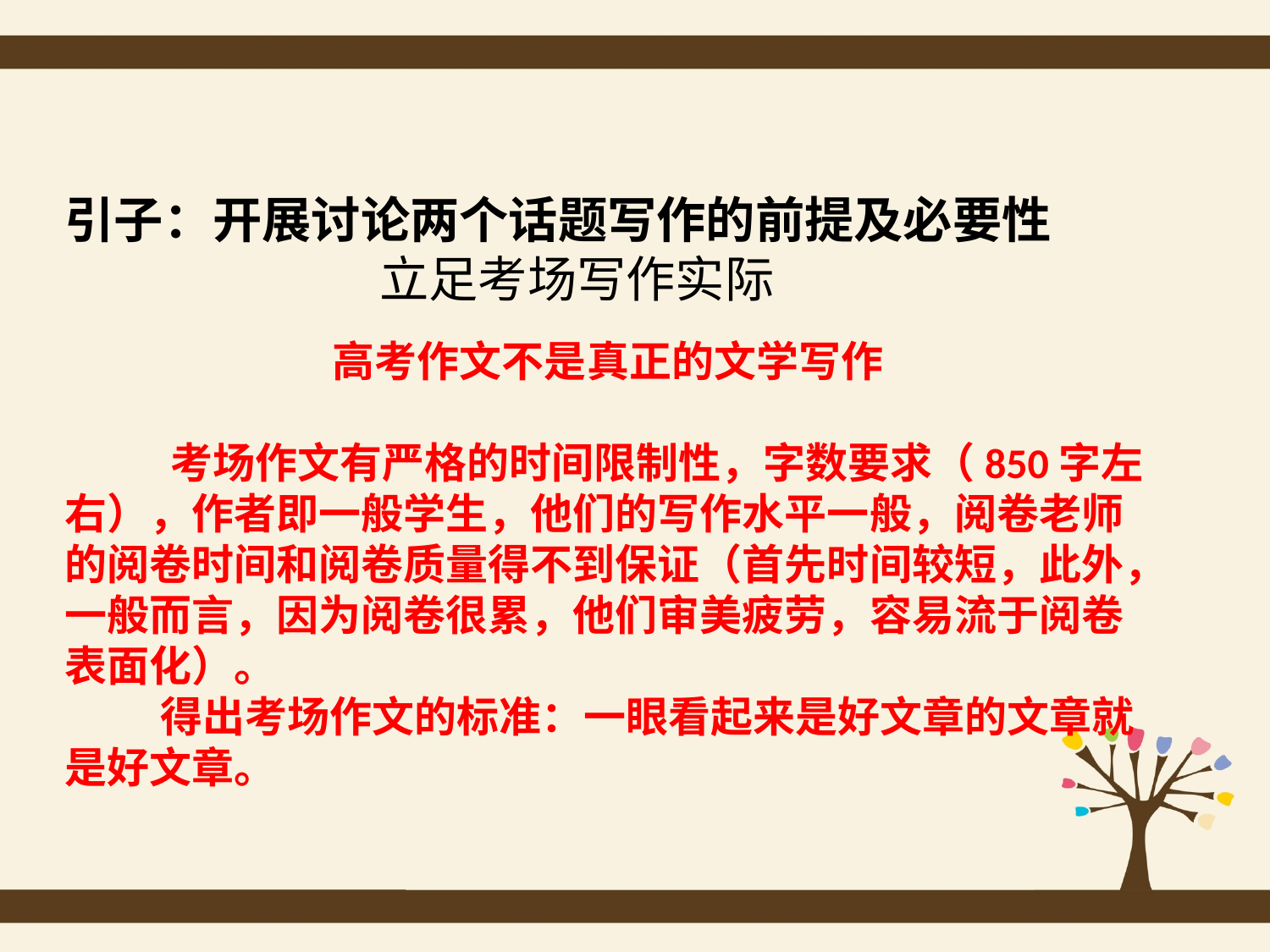

引子：开展讨论两个话题写作的前提及必要性
立足考场写作实际
高考作文不是真正的文学写作

          考场作文有严格的时间限制性，字数要求（850字左右），作者即一般学生，他们的写作水平一般，阅卷老师的阅卷时间和阅卷质量得不到保证（首先时间较短，此外，一般而言，因为阅卷很累，他们审美疲劳，容易流于阅卷表面化）。
         得出考场作文的标准：一眼看起来是好文章的文章就是好文章。